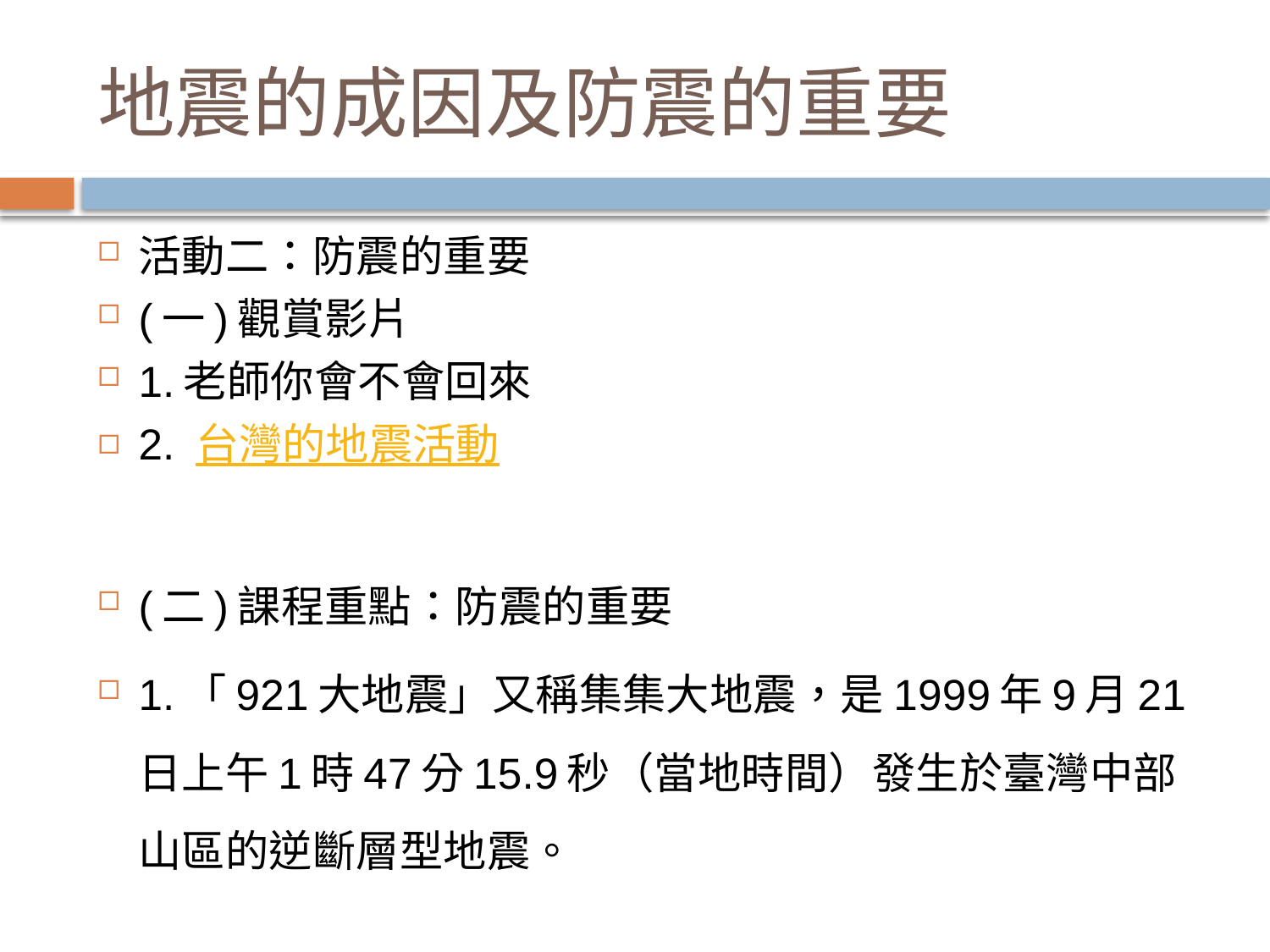

# 地震的成因及防震的重要
活動二：防震的重要
(一)觀賞影片
1.老師你會不會回來
2. 台灣的地震活動

(二)課程重點：防震的重要
1.「921大地震」又稱集集大地震，是1999年9月21日上午1時47分15.9秒（當地時間）發生於臺灣中部山區的逆斷層型地震。